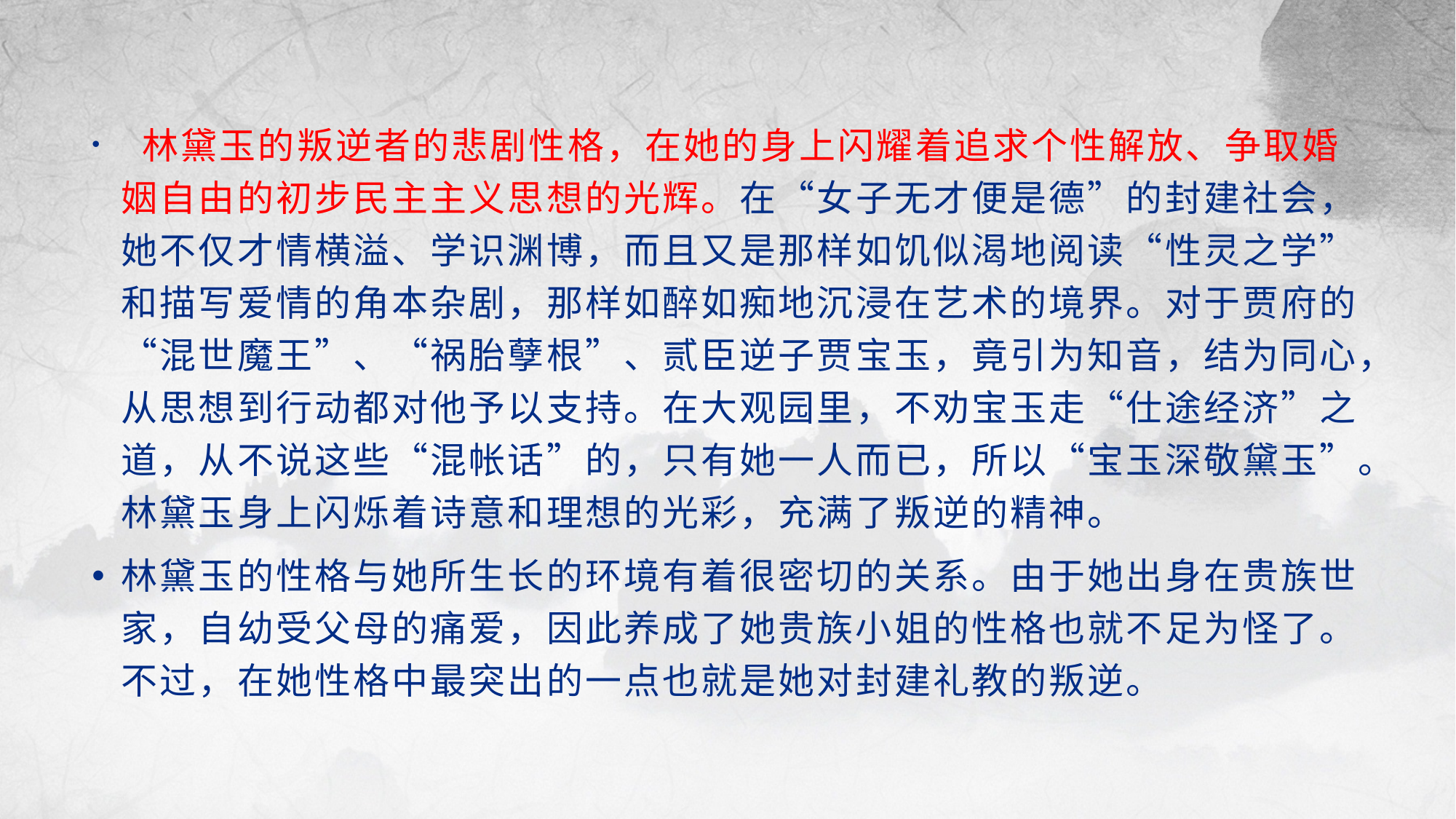

林黛玉的叛逆者的悲剧性格，在她的身上闪耀着追求个性解放、争取婚姻自由的初步民主主义思想的光辉。在“女子无才便是德”的封建社会，她不仅才情横溢、学识渊博，而且又是那样如饥似渴地阅读“性灵之学”和描写爱情的角本杂剧，那样如醉如痴地沉浸在艺术的境界。对于贾府的“混世魔王”、“祸胎孽根”、贰臣逆子贾宝玉，竟引为知音，结为同心，从思想到行动都对他予以支持。在大观园里，不劝宝玉走“仕途经济”之道，从不说这些“混帐话”的，只有她一人而已，所以“宝玉深敬黛玉”。林黛玉身上闪烁着诗意和理想的光彩，充满了叛逆的精神。
林黛玉的性格与她所生长的环境有着很密切的关系。由于她出身在贵族世家，自幼受父母的痛爱，因此养成了她贵族小姐的性格也就不足为怪了。不过，在她性格中最突出的一点也就是她对封建礼教的叛逆。